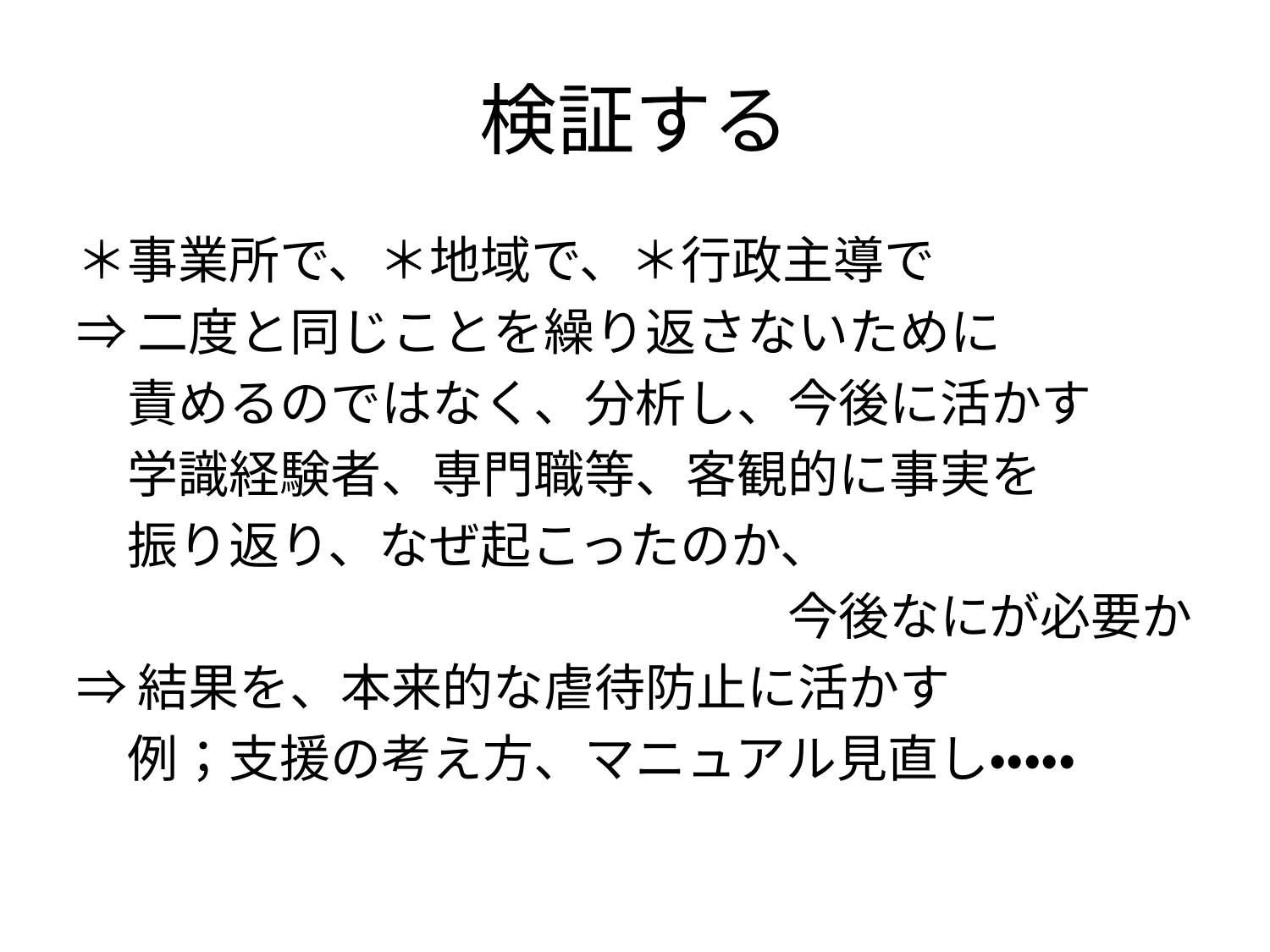

# 検証する
＊事業所で、＊地域で、＊行政主導で
⇒二度と同じことを繰り返さないために
　責めるのではなく、分析し、今後に活かす
　学識経験者、専門職等、客観的に事実を
　振り返り、なぜ起こったのか、
　　　　　　　　　　　　　　今後なにが必要か
⇒結果を、本来的な虐待防止に活かす
　例；支援の考え方、マニュアル見直し・・・・・